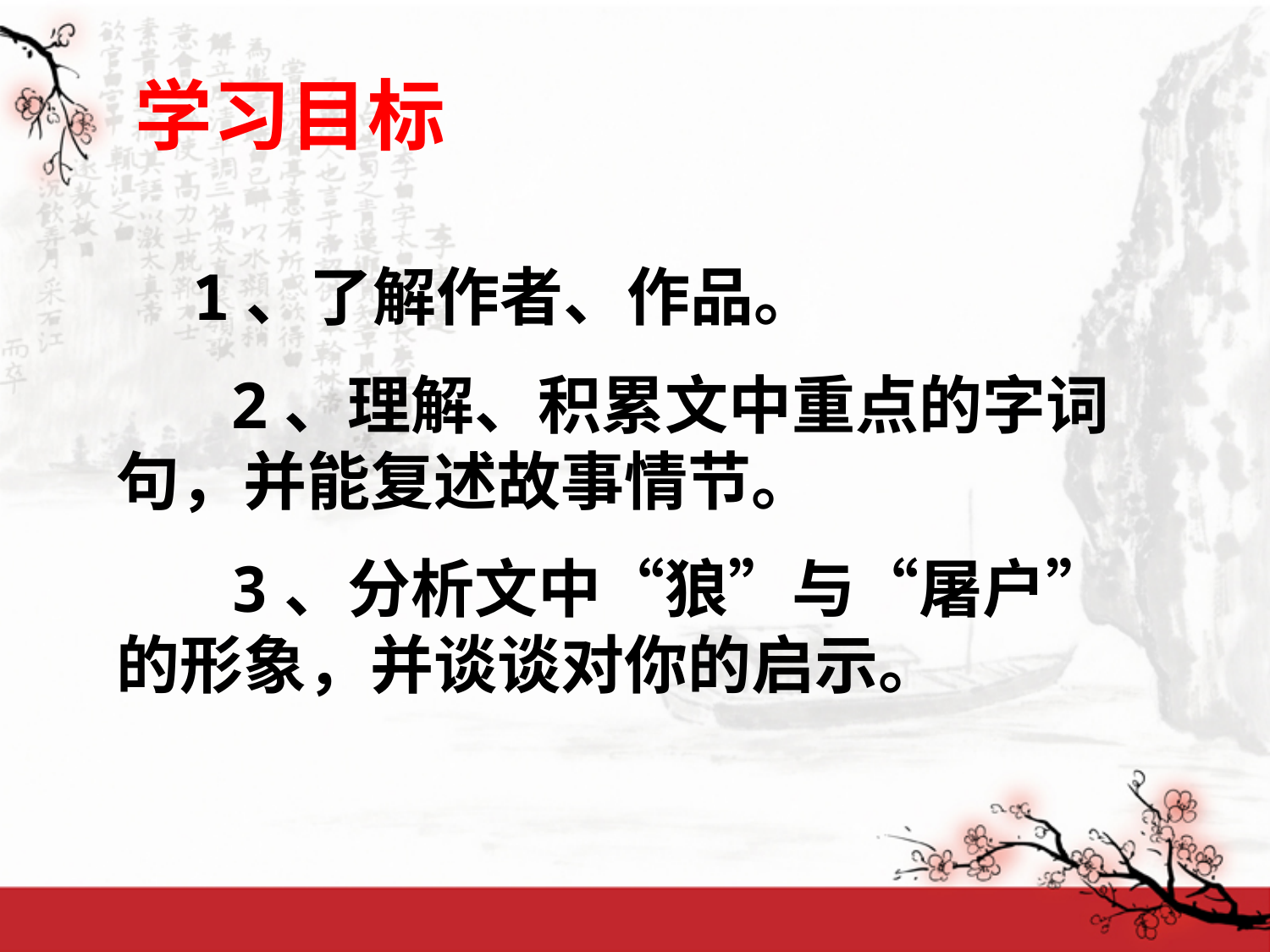

学习目标
   1、了解作者、作品。
   2、理解、积累文中重点的字词句，并能复述故事情节。
   3、分析文中“狼”与“屠户”的形象，并谈谈对你的启示。